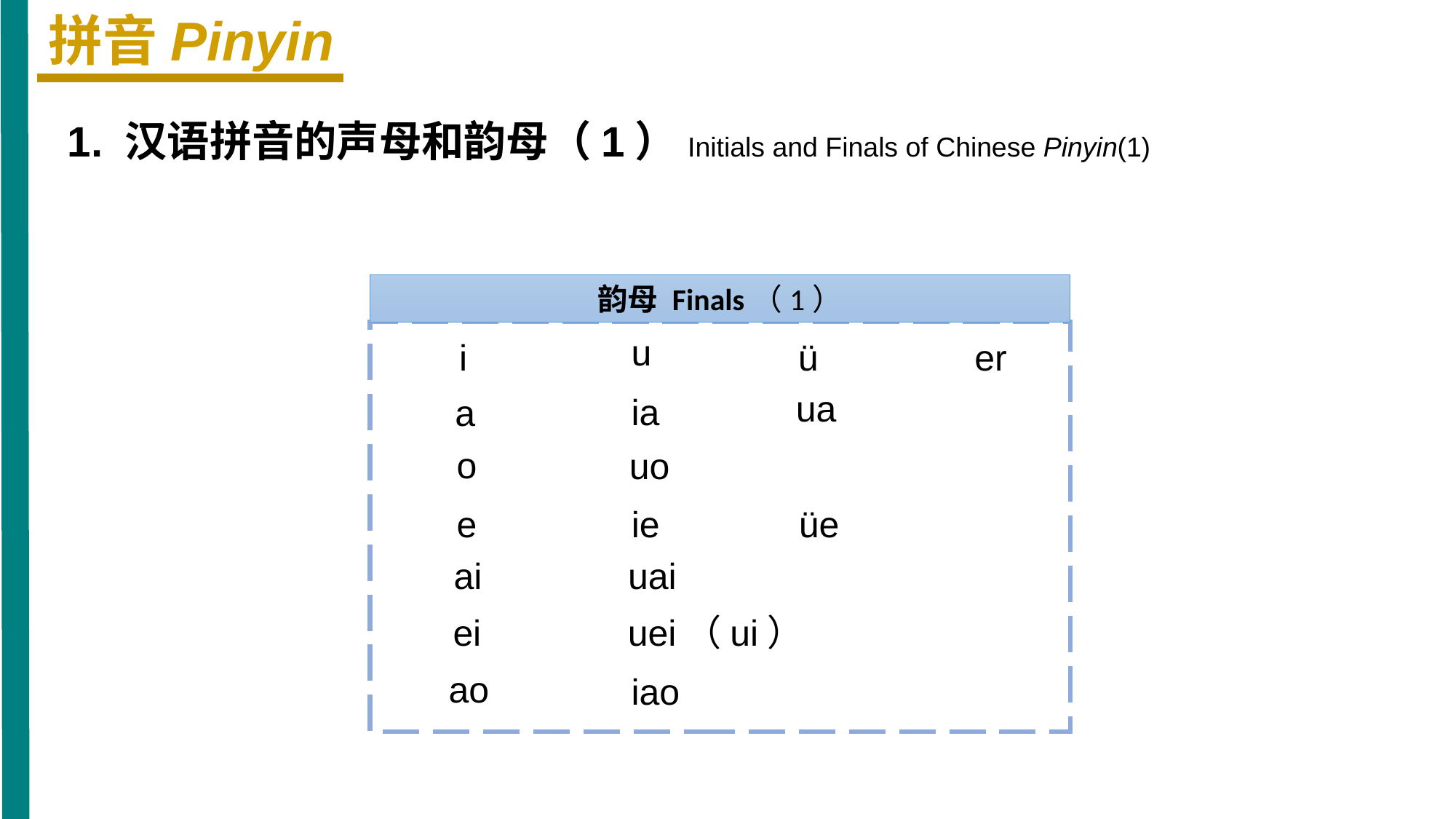

拼音Pinyin
1. 汉语拼音的声母和韵母（1）Initials and Finals of Chinese Pinyin(1)
韵母 Finals（1）

u
i
ü
er
ua
ia
a
o
uo
e
ie
üe
ai
uai
ei
uei（ui）
ao
iao